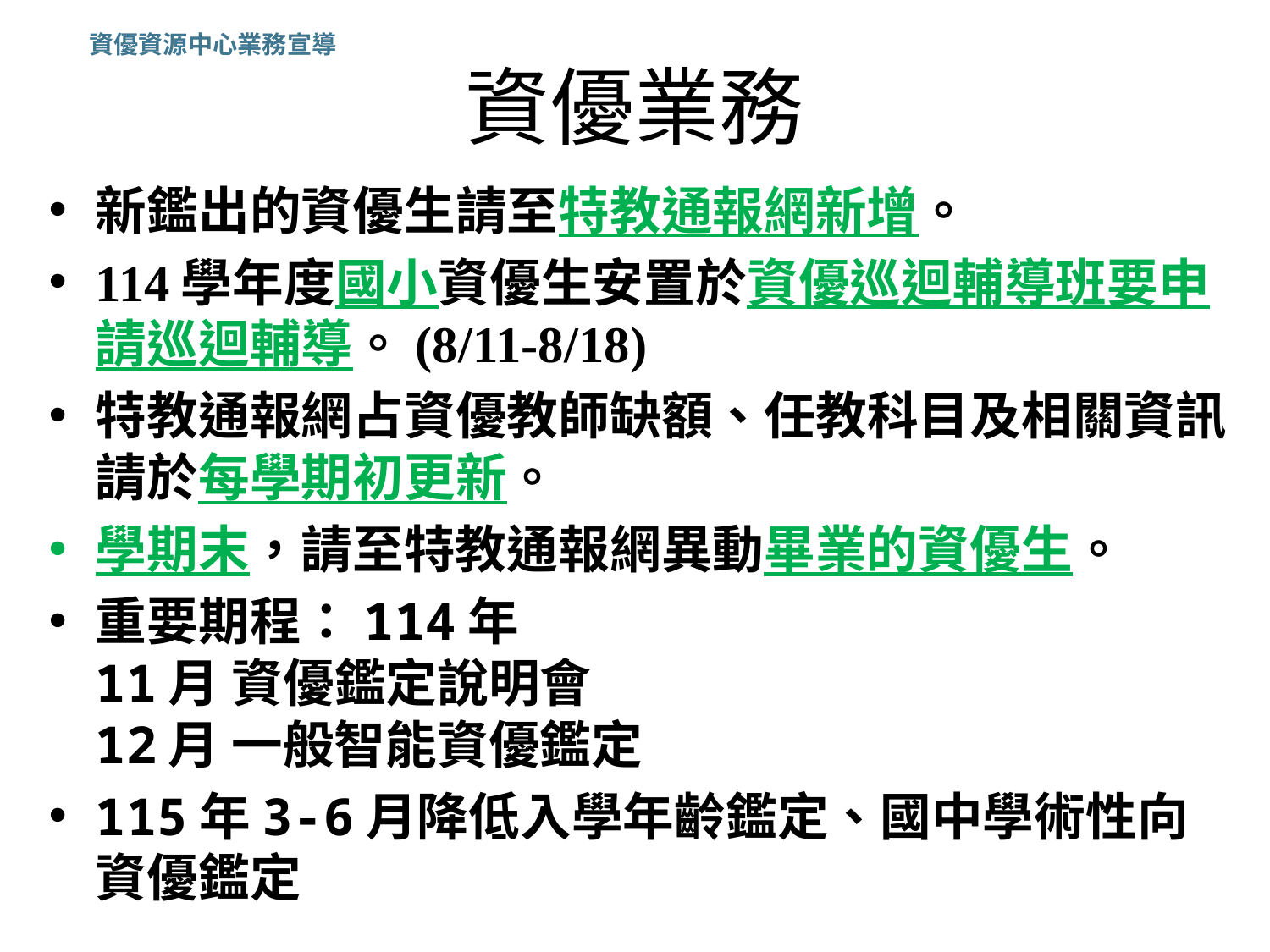

資優資源中心業務宣導
資優業務
新鑑出的資優生請至特教通報網新增。
114學年度國小資優生安置於資優巡迴輔導班要申請巡迴輔導。(8/11-8/18)
特教通報網占資優教師缺額、任教科目及相關資訊請於每學期初更新。
學期末，請至特教通報網異動畢業的資優生。
重要期程：114年
11月 資優鑑定說明會
12月 一般智能資優鑑定
115年3-6月降低入學年齡鑑定、國中學術性向資優鑑定